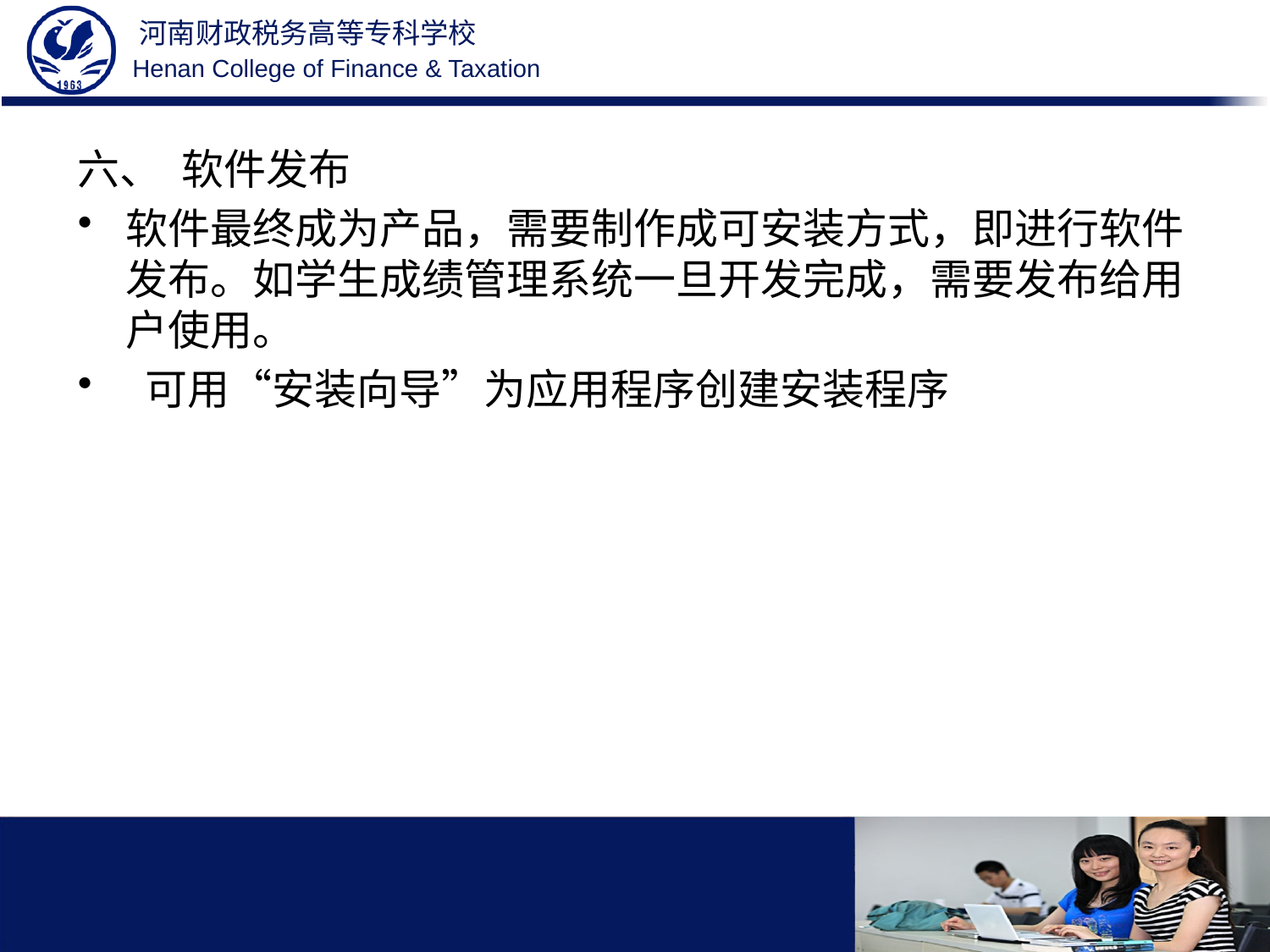

六、  软件发布
软件最终成为产品，需要制作成可安装方式，即进行软件发布。如学生成绩管理系统一旦开发完成，需要发布给用户使用。
 可用“安装向导”为应用程序创建安装程序